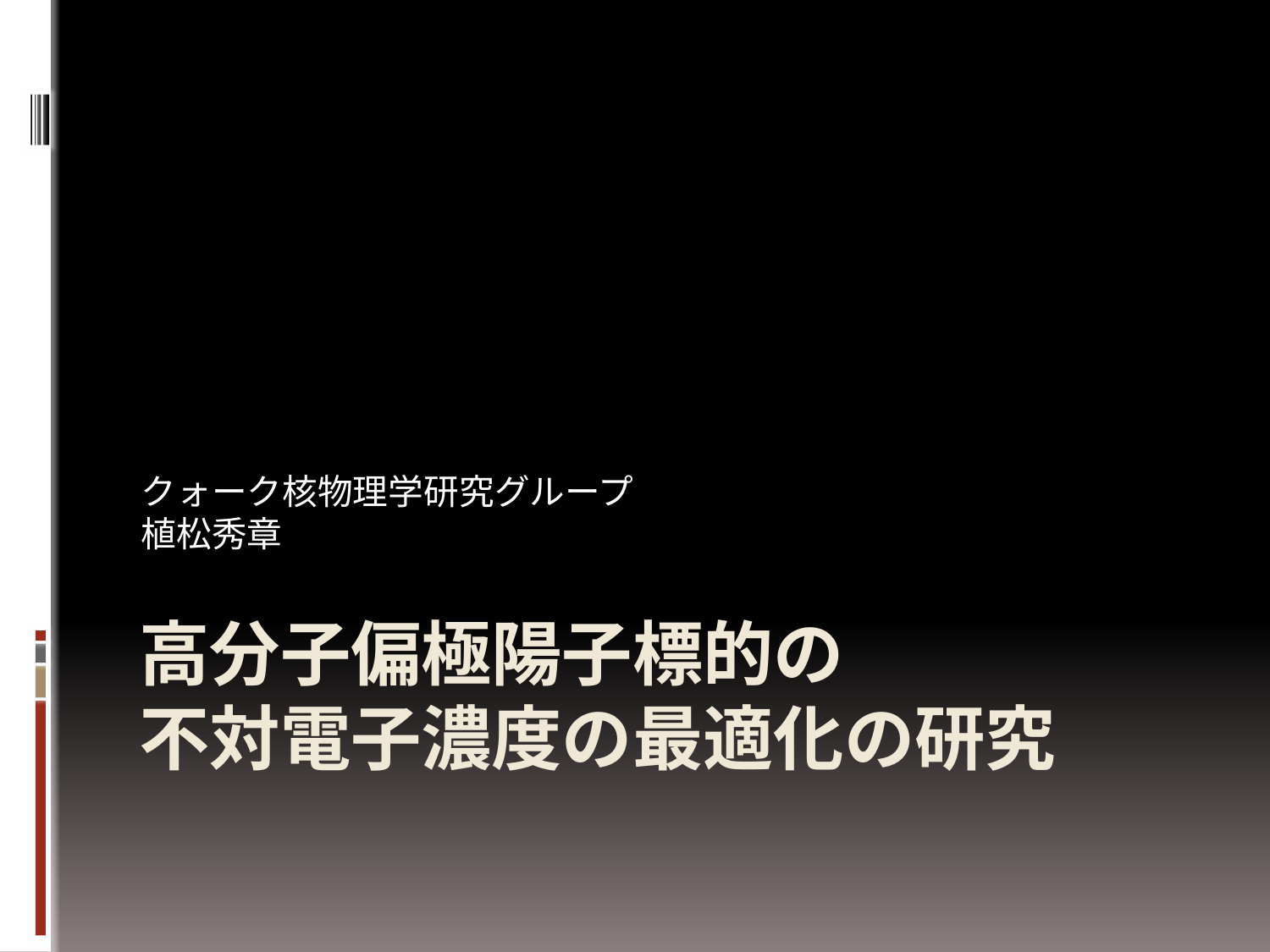

クォーク核物理学研究グループ
植松秀章

# 高分子偏極陽子標的の 不対電子濃度の最適化の研究